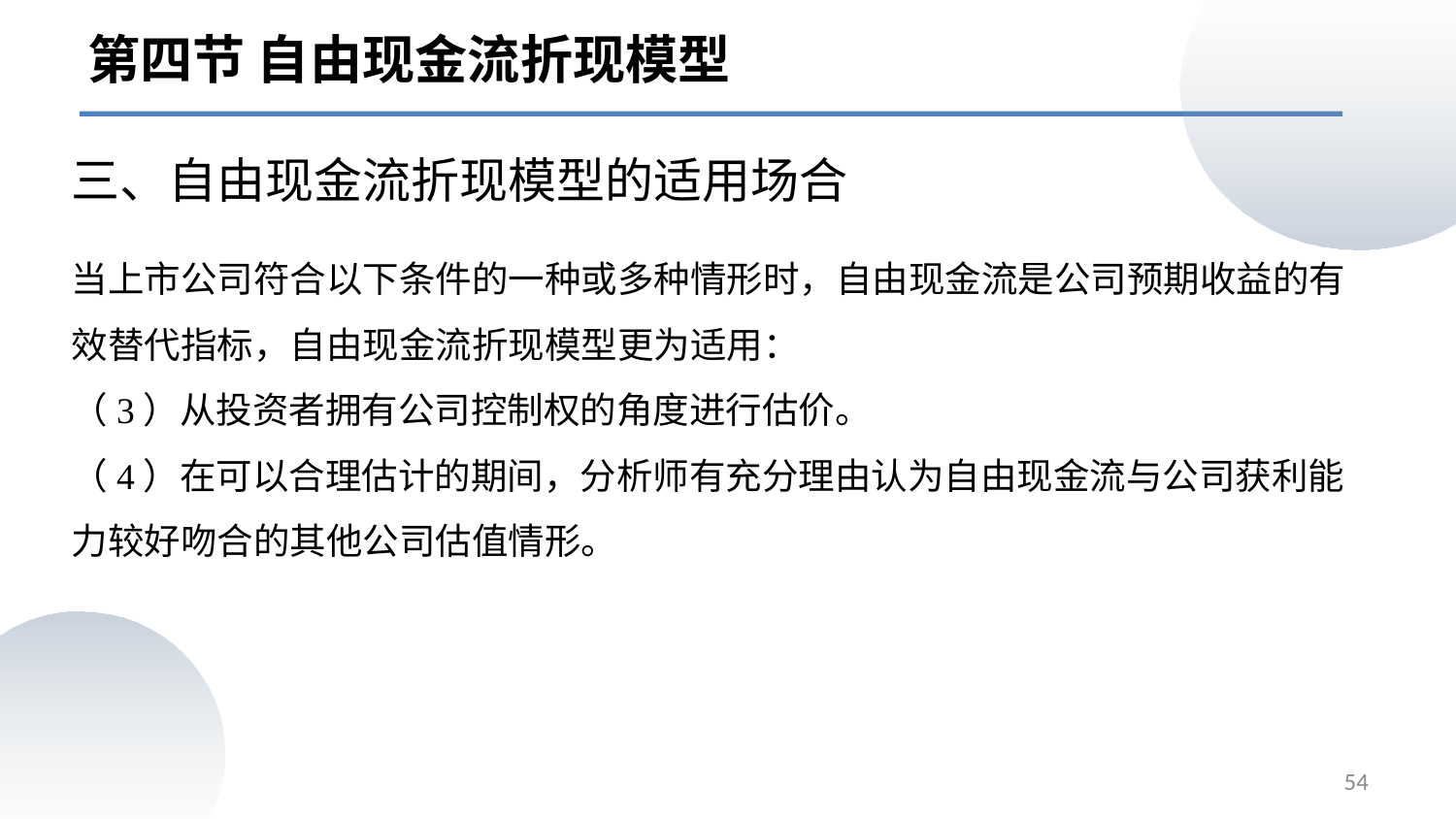

第四节 自由现金流折现模型
三、自由现金流折现模型的适用场合
当上市公司符合以下条件的一种或多种情形时，自由现金流是公司预期收益的有效替代指标，自由现金流折现模型更为适用：
（3）从投资者拥有公司控制权的角度进行估价。
（4）在可以合理估计的期间，分析师有充分理由认为自由现金流与公司获利能力较好吻合的其他公司估值情形。

54